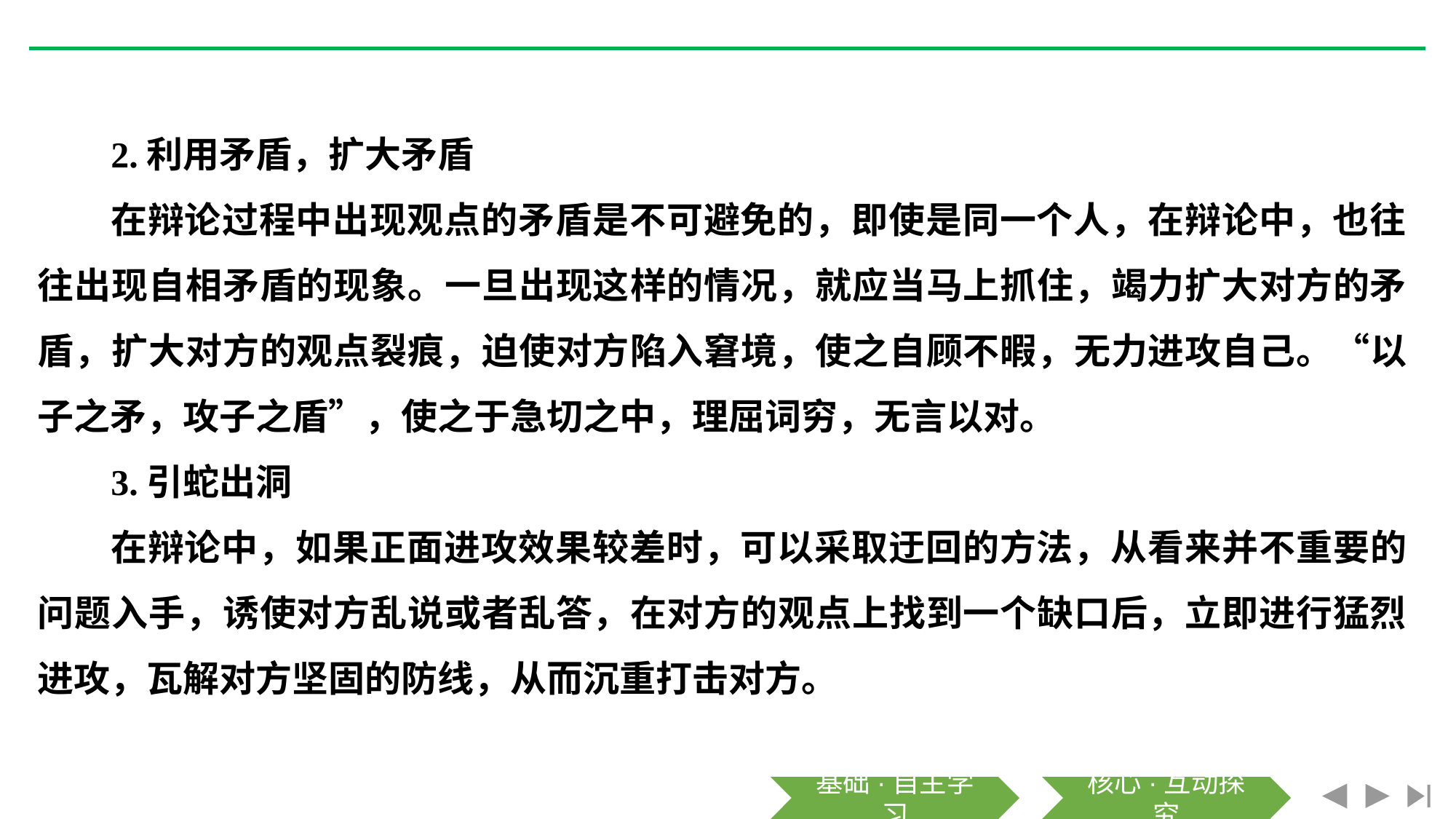

2.利用矛盾，扩大矛盾
在辩论过程中出现观点的矛盾是不可避免的，即使是同一个人，在辩论中，也往往出现自相矛盾的现象。一旦出现这样的情况，就应当马上抓住，竭力扩大对方的矛盾，扩大对方的观点裂痕，迫使对方陷入窘境，使之自顾不暇，无力进攻自己。“以子之矛，攻子之盾”，使之于急切之中，理屈词穷，无言以对。
3.引蛇出洞
在辩论中，如果正面进攻效果较差时，可以采取迂回的方法，从看来并不重要的问题入手，诱使对方乱说或者乱答，在对方的观点上找到一个缺口后，立即进行猛烈进攻，瓦解对方坚固的防线，从而沉重打击对方。